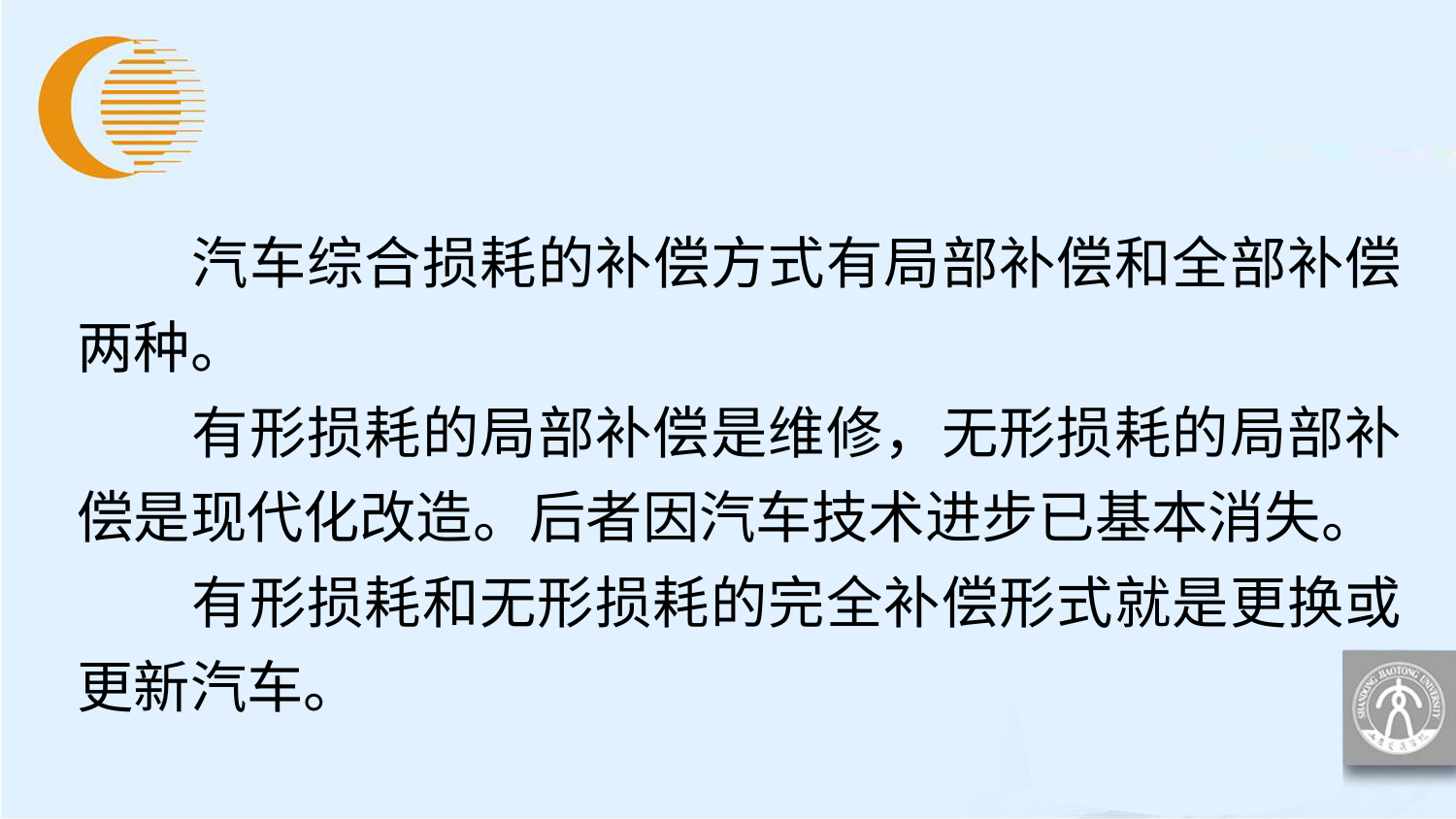

汽车综合损耗的补偿方式有局部补偿和全部补偿两种。
有形损耗的局部补偿是维修，无形损耗的局部补偿是现代化改造。后者因汽车技术进步已基本消失。
有形损耗和无形损耗的完全补偿形式就是更换或更新汽车。